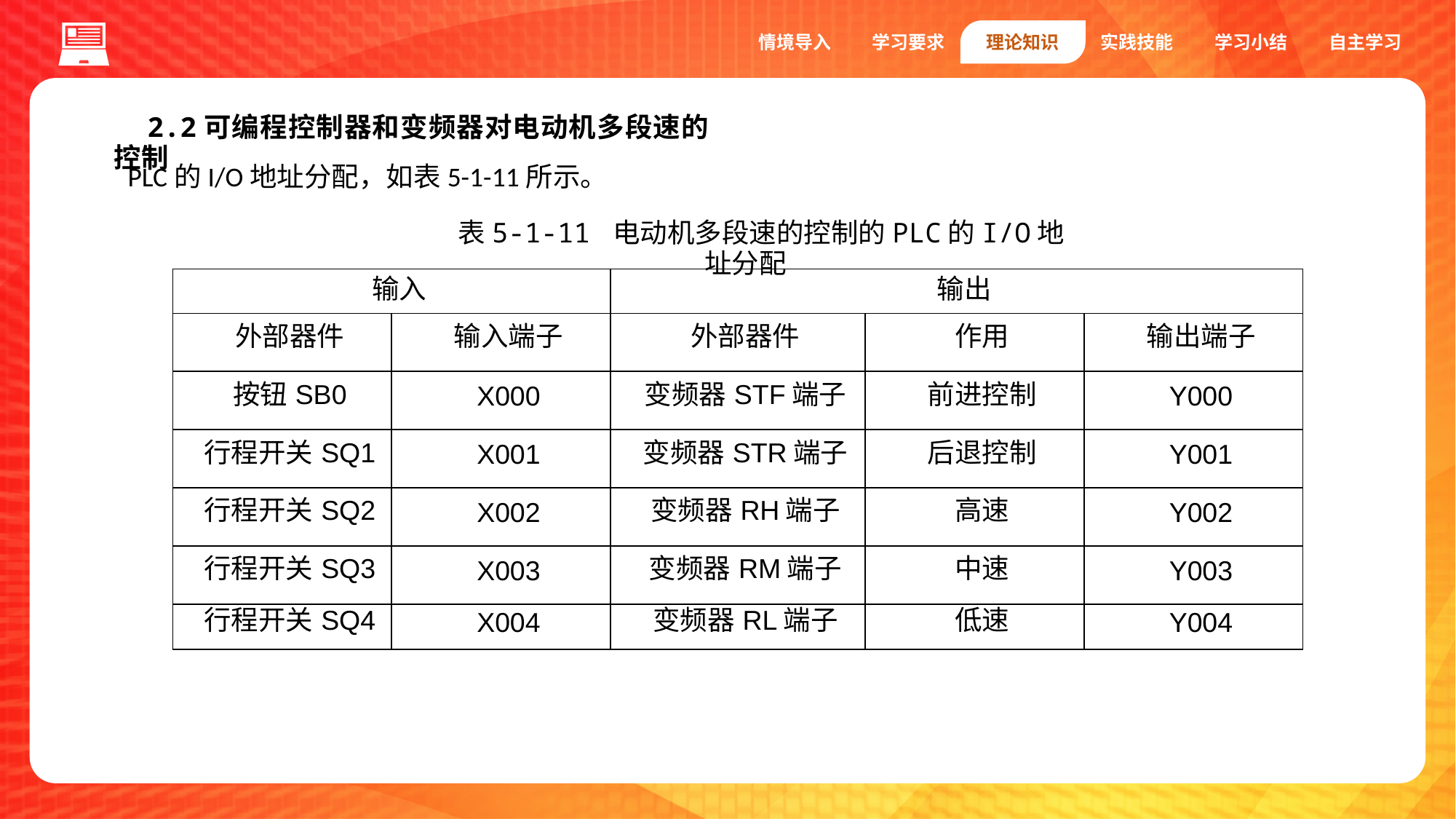

情境导入
学习要求
理论知识
实践技能
学习小结
自主学习

2.2可编程控制器和变频器对电动机多段速的控制
PLC的I/O地址分配，如表5-1-11所示。
1.编码器
表5-1-11 电动机多段速的控制的PLC的I/O地址分配
| 输入 |  | 输出 |  |  |
| --- | --- | --- | --- | --- |
| 外部器件 | 输入端子 | 外部器件 | 作用 | 输出端子 |
| 按钮SB0 | X000 | 变频器STF端子 | 前进控制 | Y000 |
| 行程开关SQ1 | X001 | 变频器STR端子 | 后退控制 | Y001 |
| 行程开关SQ2 | X002 | 变频器RH端子 | 高速 | Y002 |
| 行程开关SQ3 | X003 | 变频器RM端子 | 中速 | Y003 |
| 行程开关SQ4 | X004 | 变频器RL端子 | 低速 | Y004 |